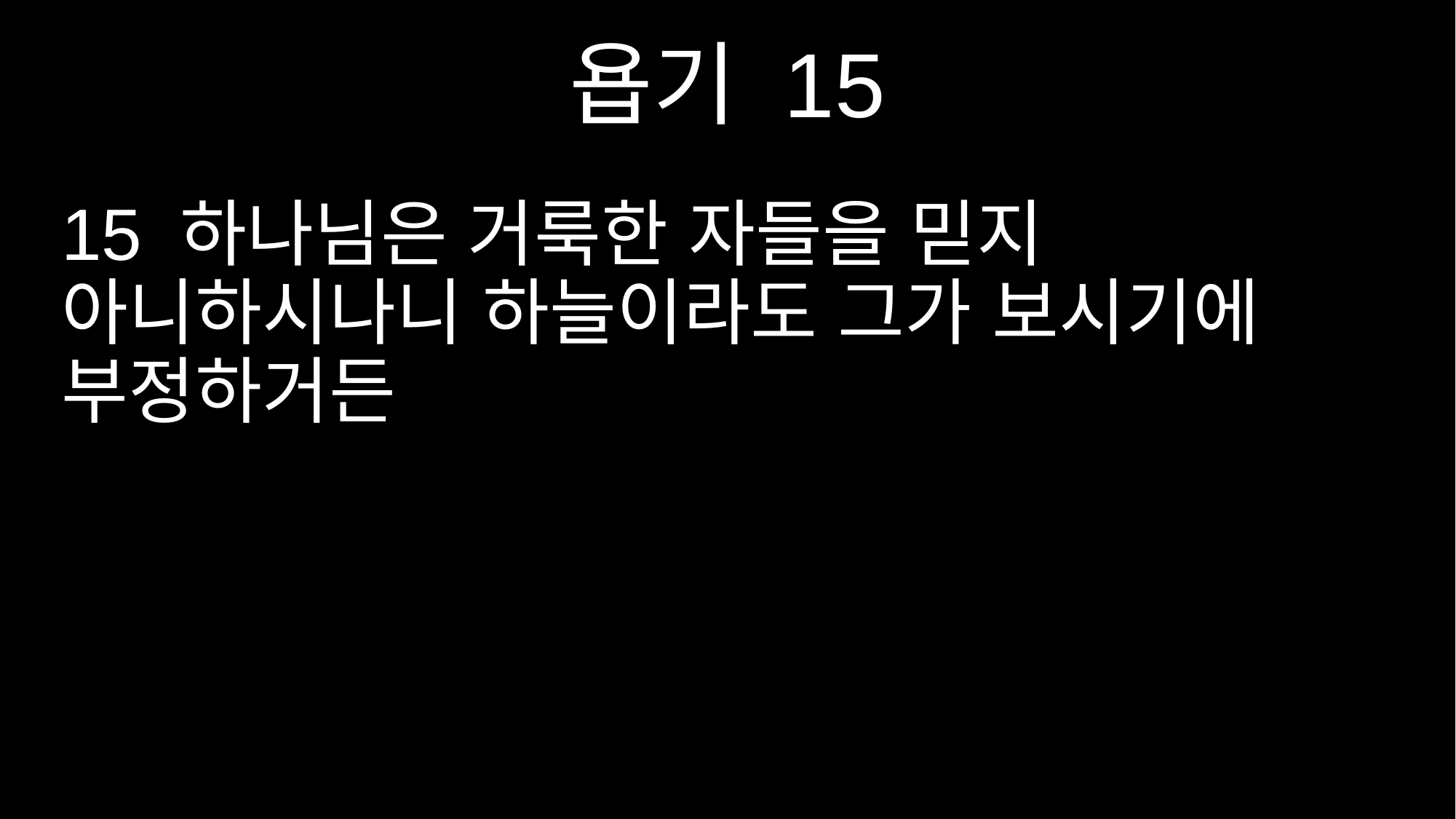

욥기 15
15 하나님은 거룩한 자들을 믿지 아니하시나니 하늘이라도 그가 보시기에 부정하거든